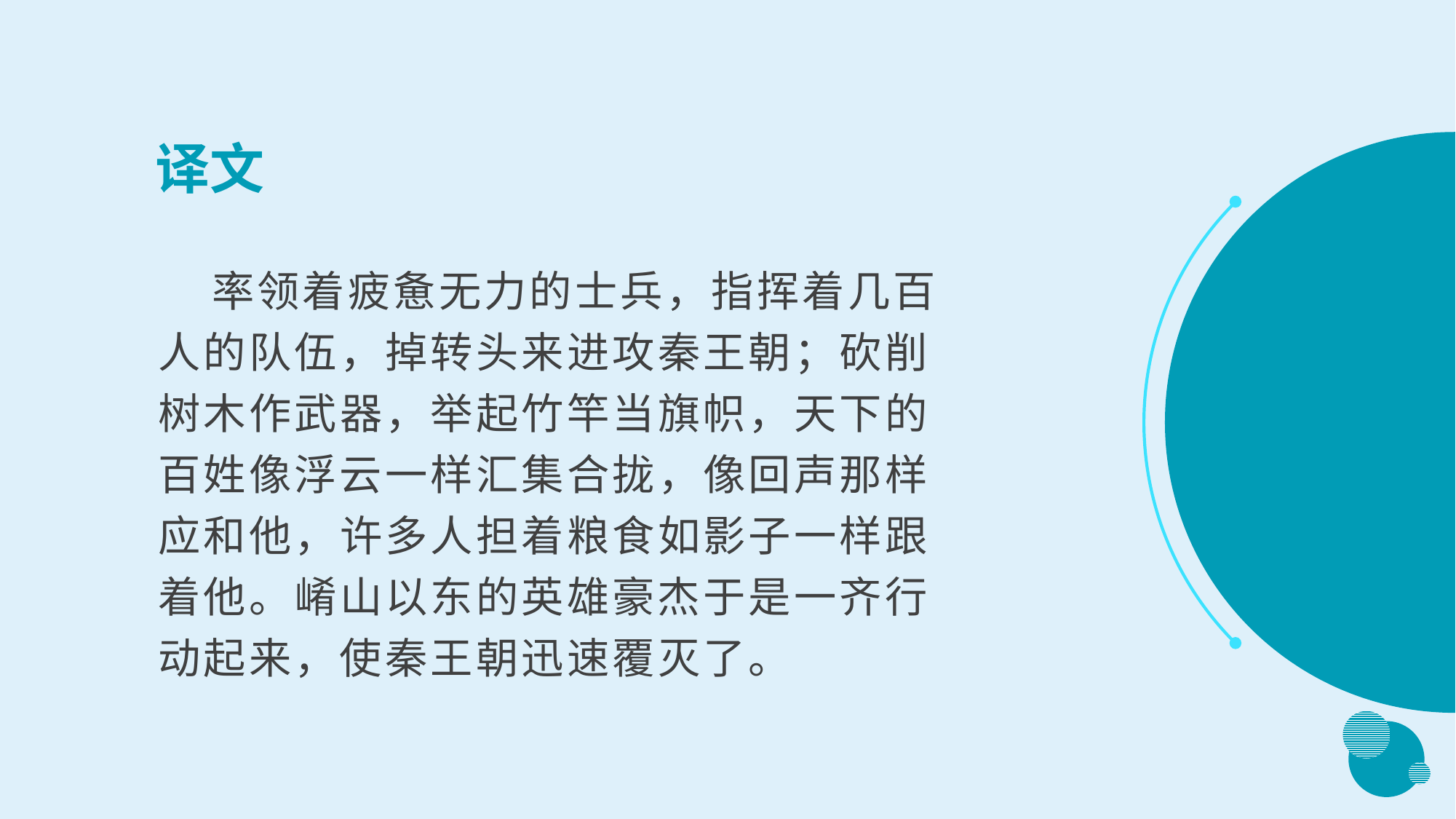

译文

    率领着疲惫无力的士兵，指挥着几百人的队伍，掉转头来进攻秦王朝；砍削树木作武器，举起竹竿当旗帜，天下的百姓像浮云一样汇集合拢，像回声那样应和他，许多人担着粮食如影子一样跟着他。崤山以东的英雄豪杰于是一齐行动起来，使秦王朝迅速覆灭了。